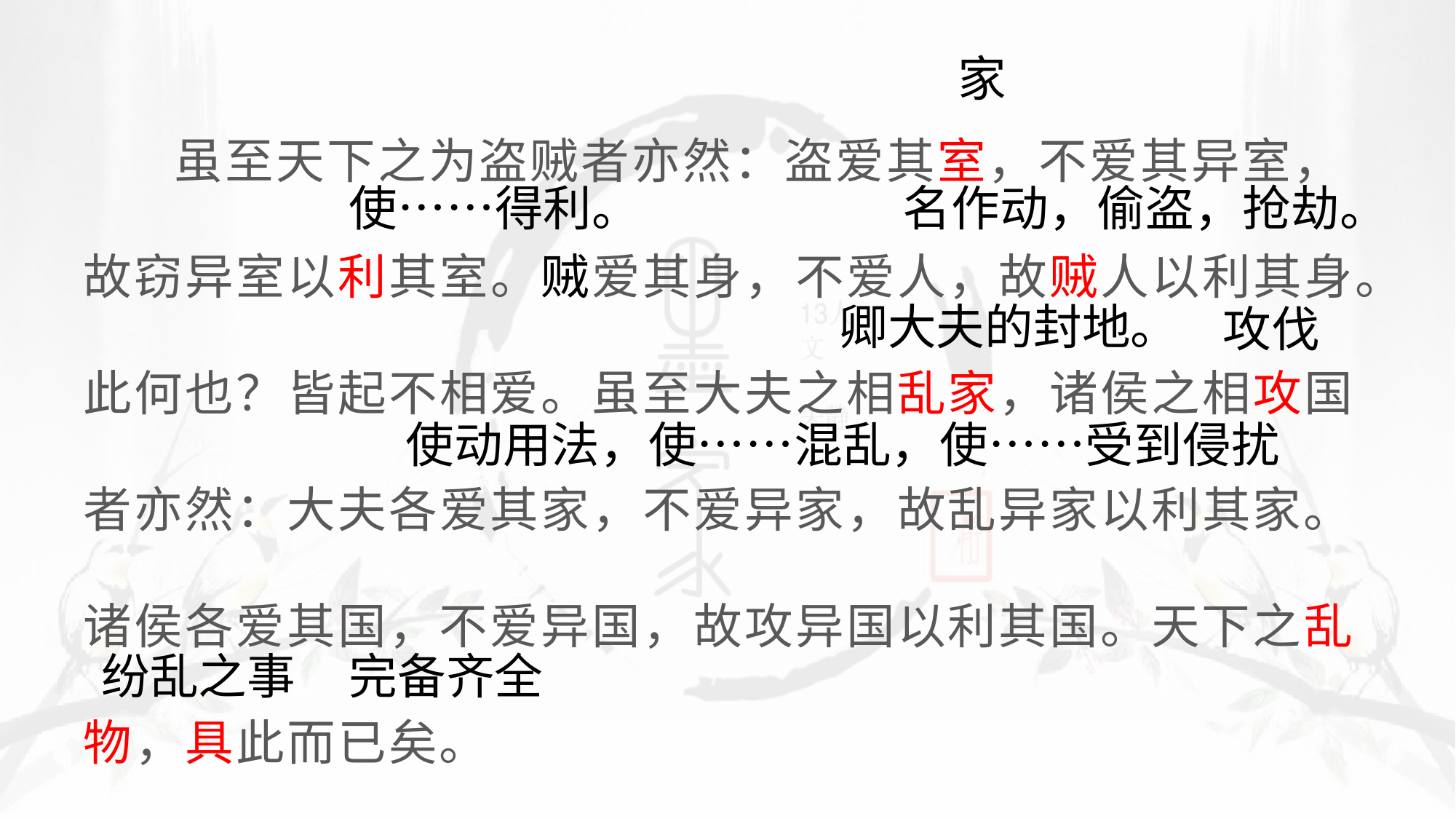

家
      虽至天下之为盗贼者亦然：盗爱其室，不爱其异室，故窃异室以利其室。贼爱其身，不爱人，故贼人以利其身。此何也？皆起不相爱。虽至大夫之相乱家，诸侯之相攻国者亦然：大夫各爱其家，不爱异家，故乱异家以利其家。诸侯各爱其国，不爱异国，故攻异国以利其国。天下之乱物，具此而已矣。
使……得利。
名作动，偷盗，抢劫。
卿大夫的封地。
攻伐
使动用法，使……混乱，使……受到侵扰
纷乱之事
完备齐全